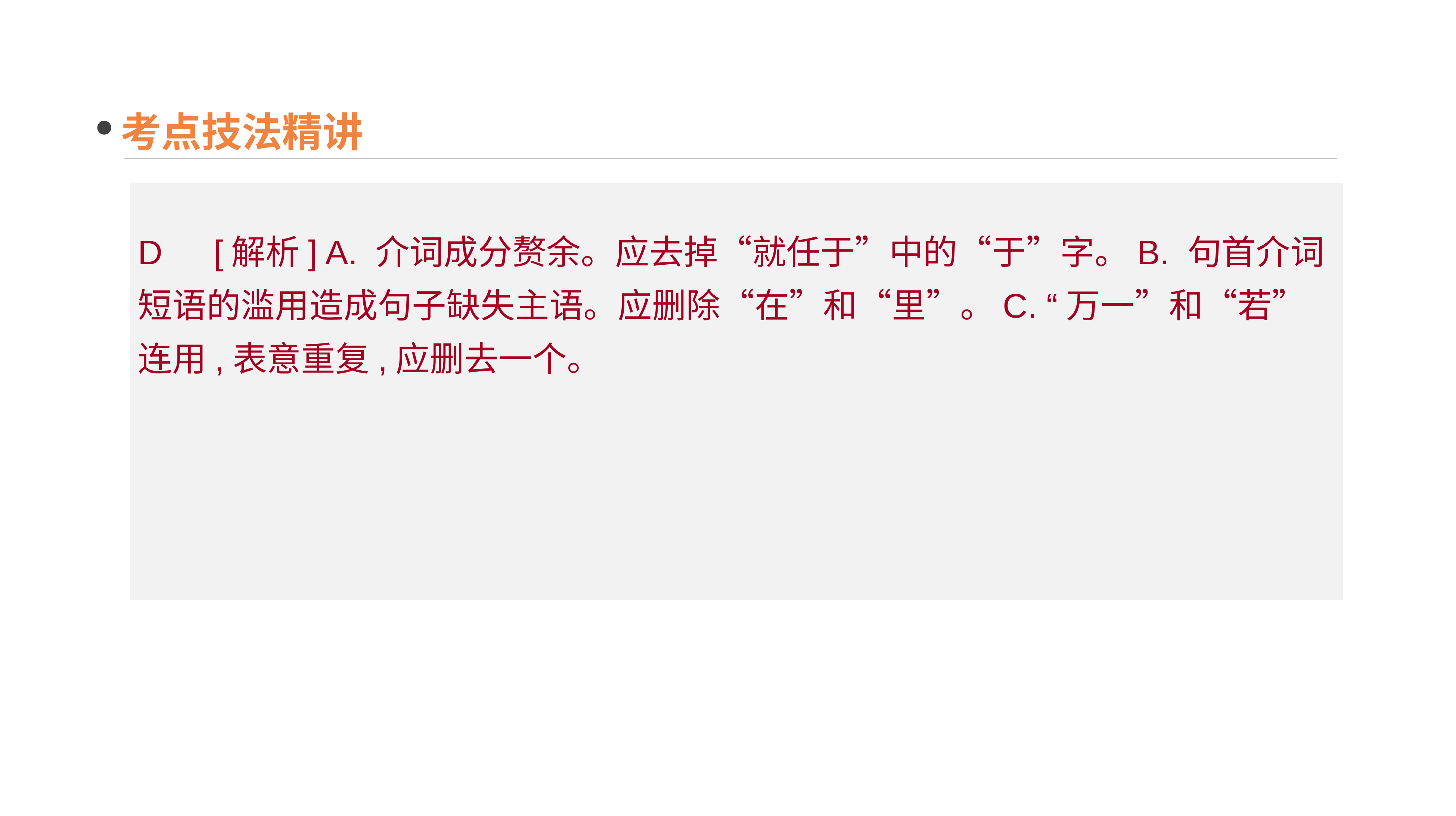

考点技法精讲

D　[解析] A. 介词成分赘余。应去掉“就任于”中的“于”字。B. 句首介词短语的滥用造成句子缺失主语。应删除“在”和“里”。C. “万一”和“若”连用,表意重复,应删去一个。